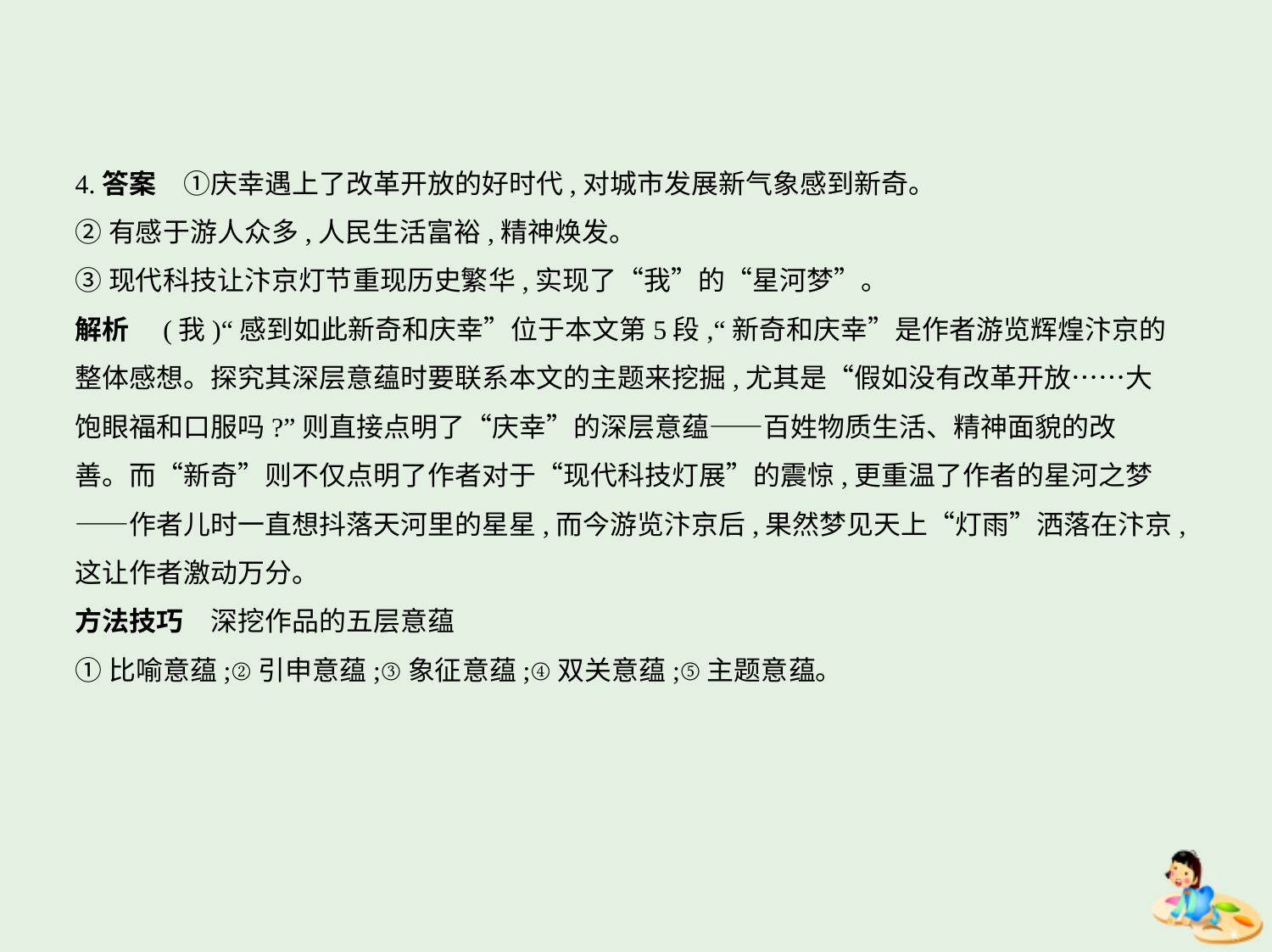

4.答案　①庆幸遇上了改革开放的好时代,对城市发展新气象感到新奇。
②有感于游人众多,人民生活富裕,精神焕发。
③现代科技让汴京灯节重现历史繁华,实现了“我”的“星河梦”。
解析　(我)“感到如此新奇和庆幸”位于本文第5段,“新奇和庆幸”是作者游览辉煌汴京的
整体感想。探究其深层意蕴时要联系本文的主题来挖掘,尤其是“假如没有改革开放……大
饱眼福和口服吗?”则直接点明了“庆幸”的深层意蕴——百姓物质生活、精神面貌的改
善。而“新奇”则不仅点明了作者对于“现代科技灯展”的震惊,更重温了作者的星河之梦
——作者儿时一直想抖落天河里的星星,而今游览汴京后,果然梦见天上“灯雨”洒落在汴京,
这让作者激动万分。
方法技巧　深挖作品的五层意蕴
①比喻意蕴;②引申意蕴;③象征意蕴;④双关意蕴;⑤主题意蕴。